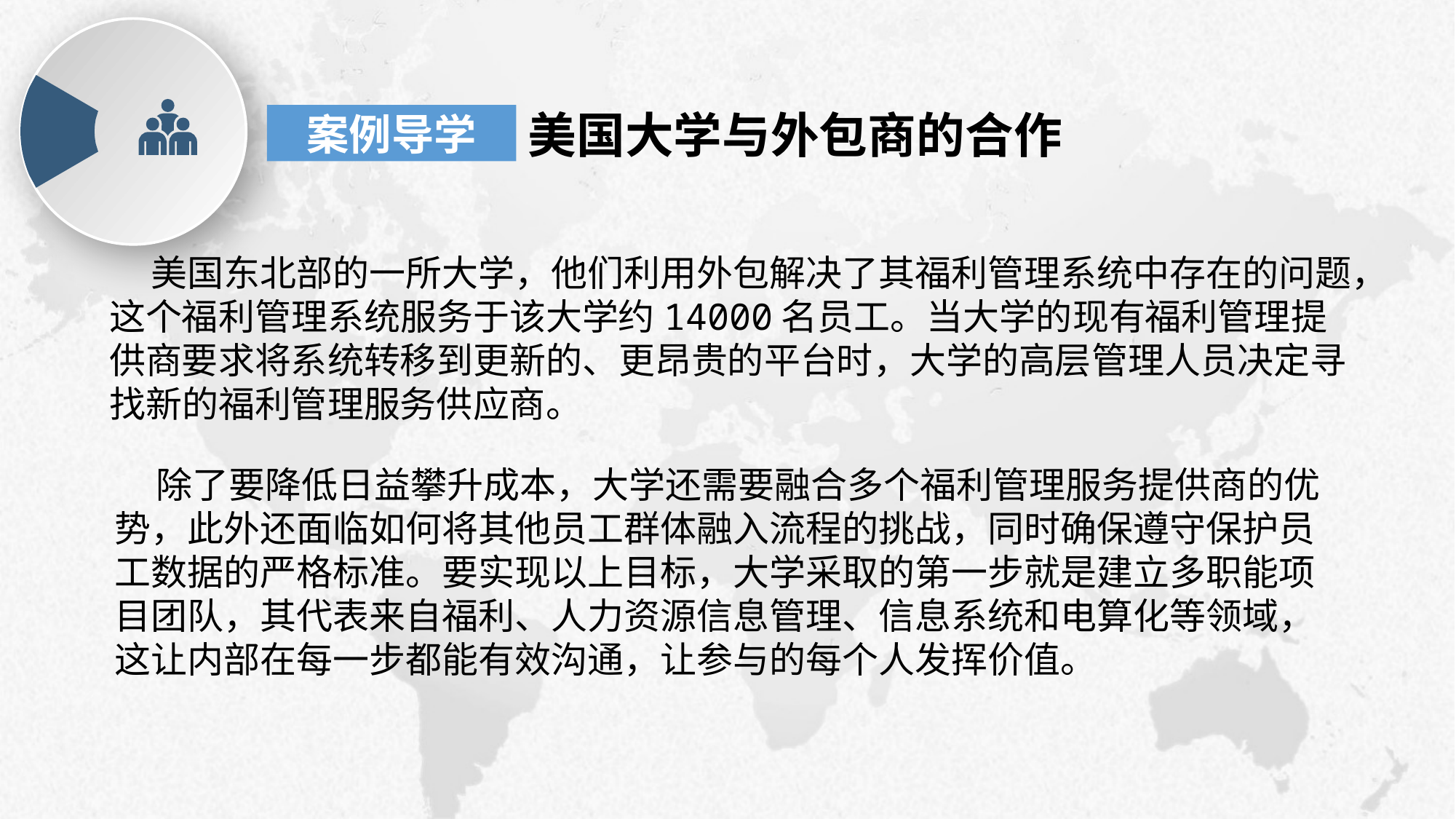

美国大学与外包商的合作
案例导学
e7d195523061f1c0deeec63e560781cfd59afb0ea006f2a87ABB68BF51EA6619813959095094C18C62A12F549504892A4AAA8C1554C6663626E05CA27F281A14E6983772AFC3FB97135759321DEA3D70CCCB10945EC5A0322096E752803368C2184698845E3CCD6DB7F651295A8E4F3FDC19EA64A2B4A4AC1434B55AAE41CF0BF61B375C23F3039959E085EE760725AA
    美国东北部的一所大学，他们利用外包解决了其福利管理系统中存在的问题，这个福利管理系统服务于该大学约14000名员工。当大学的现有福利管理提供商要求将系统转移到更新的、更昂贵的平台时，大学的高层管理人员决定寻找新的福利管理服务供应商。
    除了要降低日益攀升成本，大学还需要融合多个福利管理服务提供商的优势，此外还面临如何将其他员工群体融入流程的挑战，同时确保遵守保护员工数据的严格标准。要实现以上目标，大学采取的第一步就是建立多职能项目团队，其代表来自福利、人力资源信息管理、信息系统和电算化等领域，这让内部在每一步都能有效沟通，让参与的每个人发挥价值。